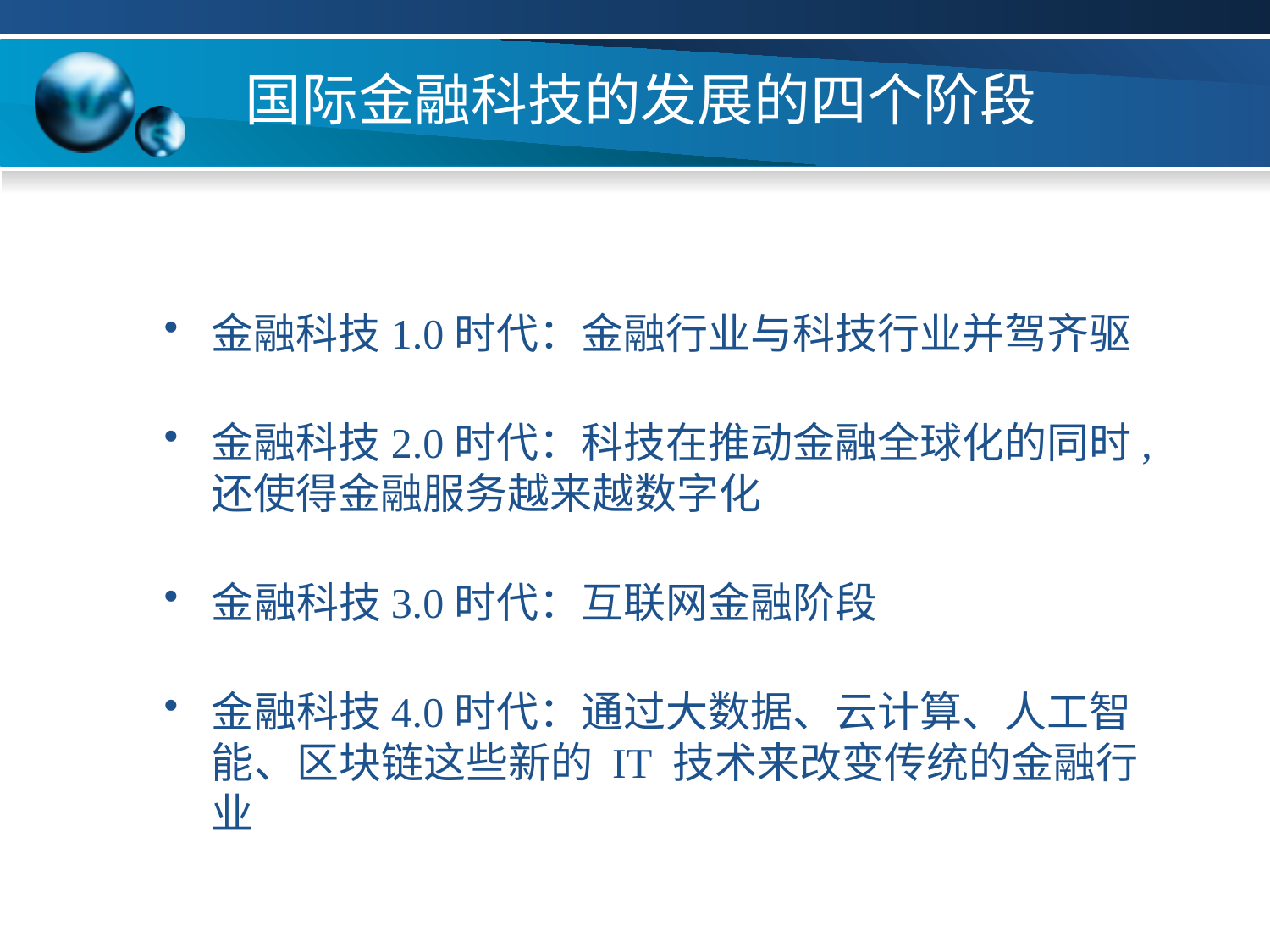

# 国际金融科技的发展的四个阶段
金融科技1.0时代：金融行业与科技行业并驾齐驱
金融科技2.0时代：科技在推动金融全球化的同时,还使得金融服务越来越数字化
金融科技3.0时代：互联网金融阶段
金融科技4.0时代：通过大数据、云计算、人工智能、区块链这些新的 IT 技术来改变传统的金融行业